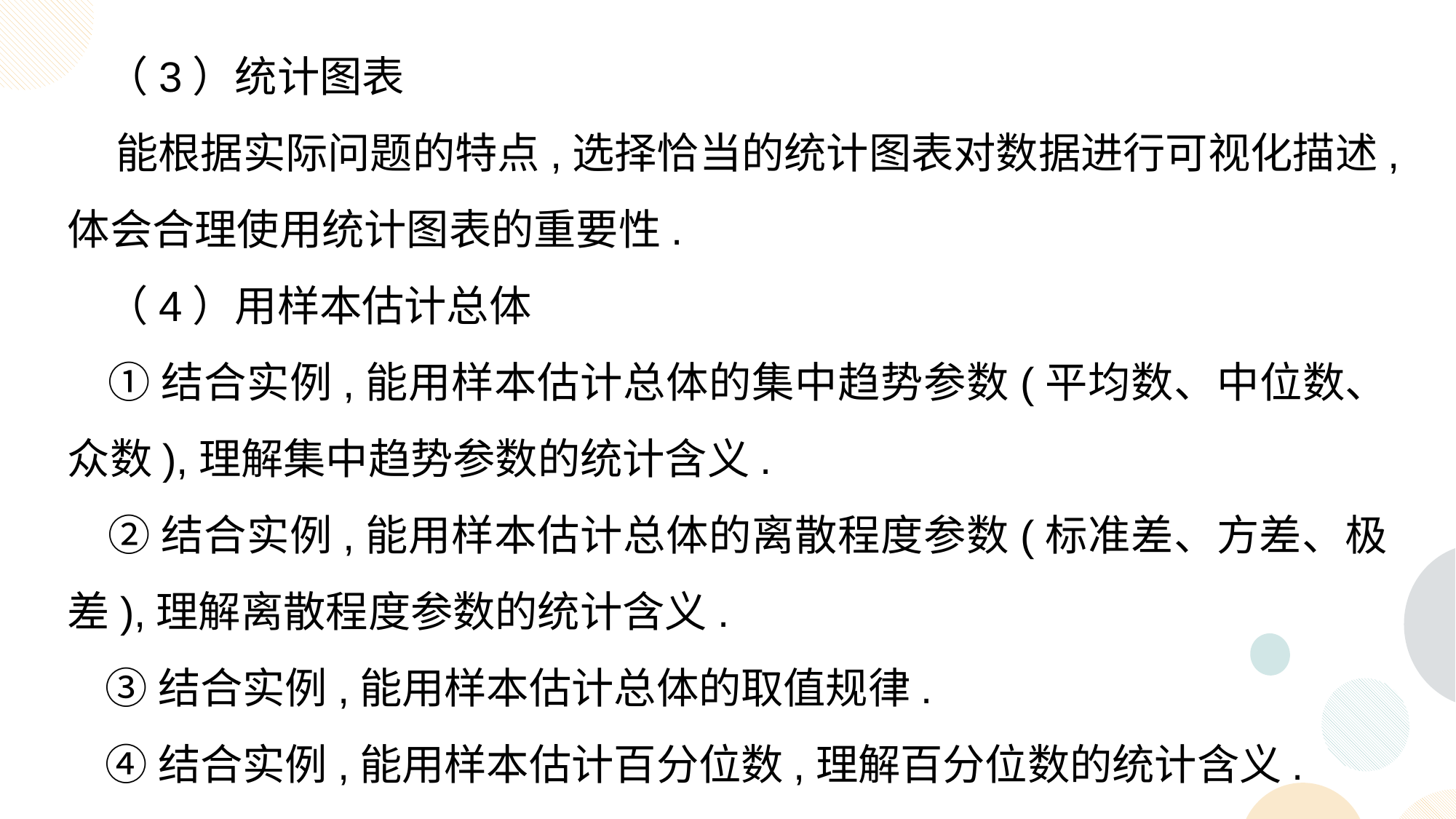

（3）统计图表
    能根据实际问题的特点,选择恰当的统计图表对数据进行可视化描述,体会合理使用统计图表的重要性.
   （4）用样本估计总体
    ①结合实例,能用样本估计总体的集中趋势参数(平均数、中位数、众数),理解集中趋势参数的统计含义.
    ②结合实例,能用样本估计总体的离散程度参数(标准差、方差、极差),理解离散程度参数的统计含义.
    ③结合实例,能用样本估计总体的取值规律.
    ④结合实例,能用样本估计百分位数,理解百分位数的统计含义.